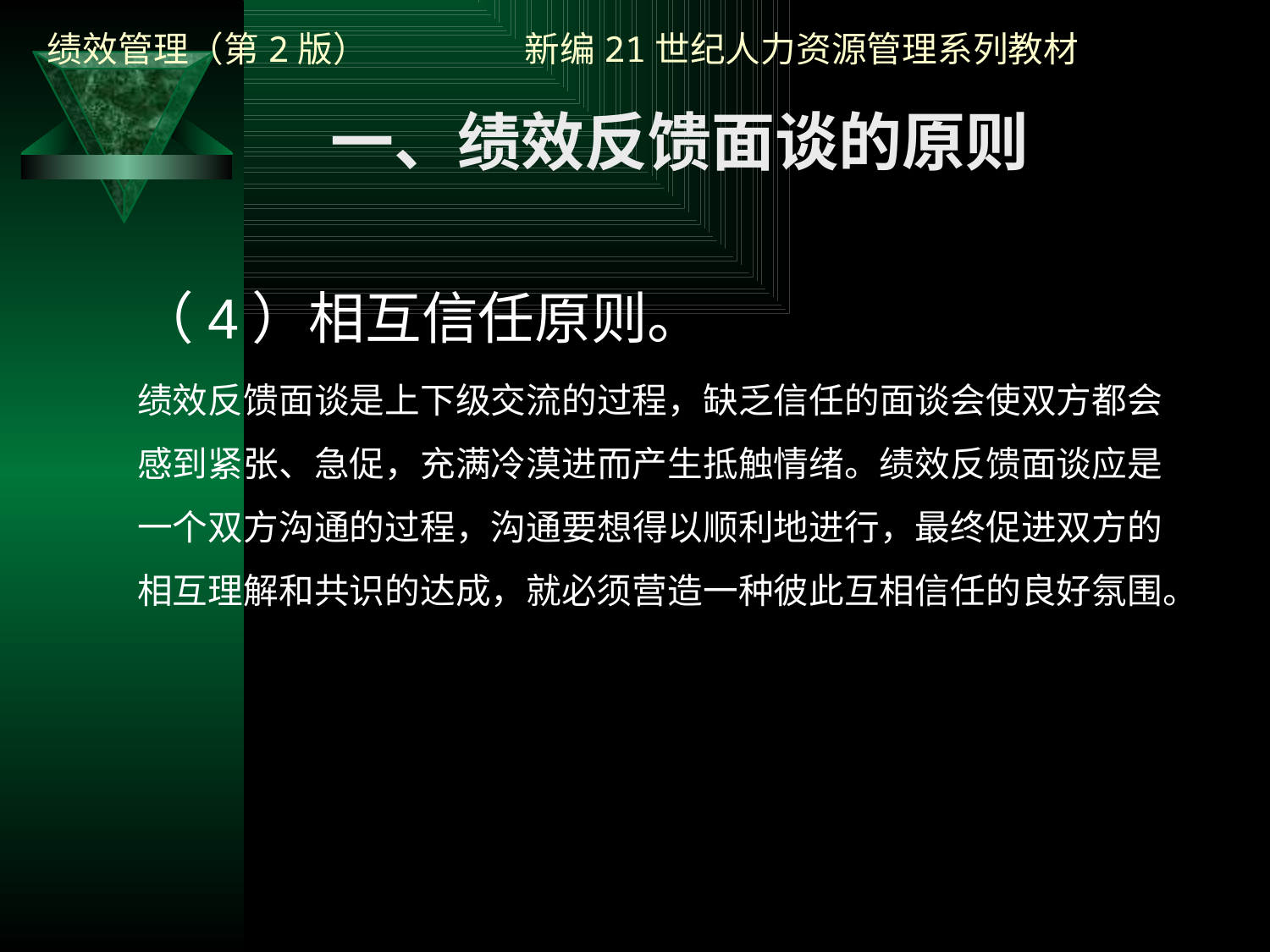

一、绩效反馈面谈的原则
（4）相互信任原则。
绩效反馈面谈是上下级交流的过程，缺乏信任的面谈会使双方都会感到紧张、急促，充满冷漠进而产生抵触情绪。绩效反馈面谈应是一个双方沟通的过程，沟通要想得以顺利地进行，最终促进双方的相互理解和共识的达成，就必须营造一种彼此互相信任的良好氛围。